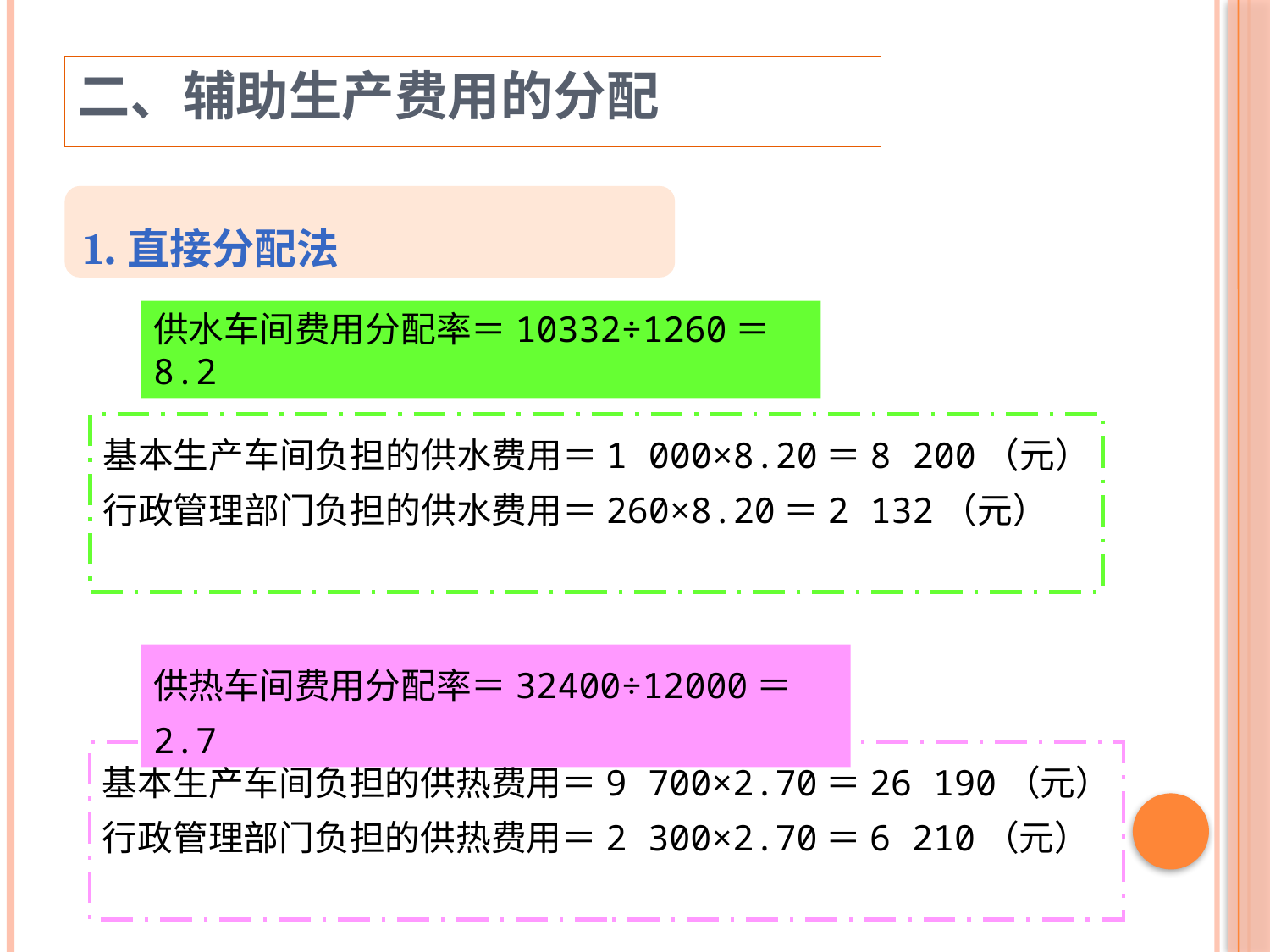

二、辅助生产费用的分配
1.直接分配法
供水车间费用分配率＝10332÷1260＝8.2
基本生产车间负担的供水费用＝1 000×8.20＝8 200（元）
行政管理部门负担的供水费用＝260×8.20＝2 132（元）

供热车间费用分配率＝32400÷12000＝2.7
基本生产车间负担的供热费用＝9 700×2.70＝26 190（元）
行政管理部门负担的供热费用＝2 300×2.70＝6 210（元）